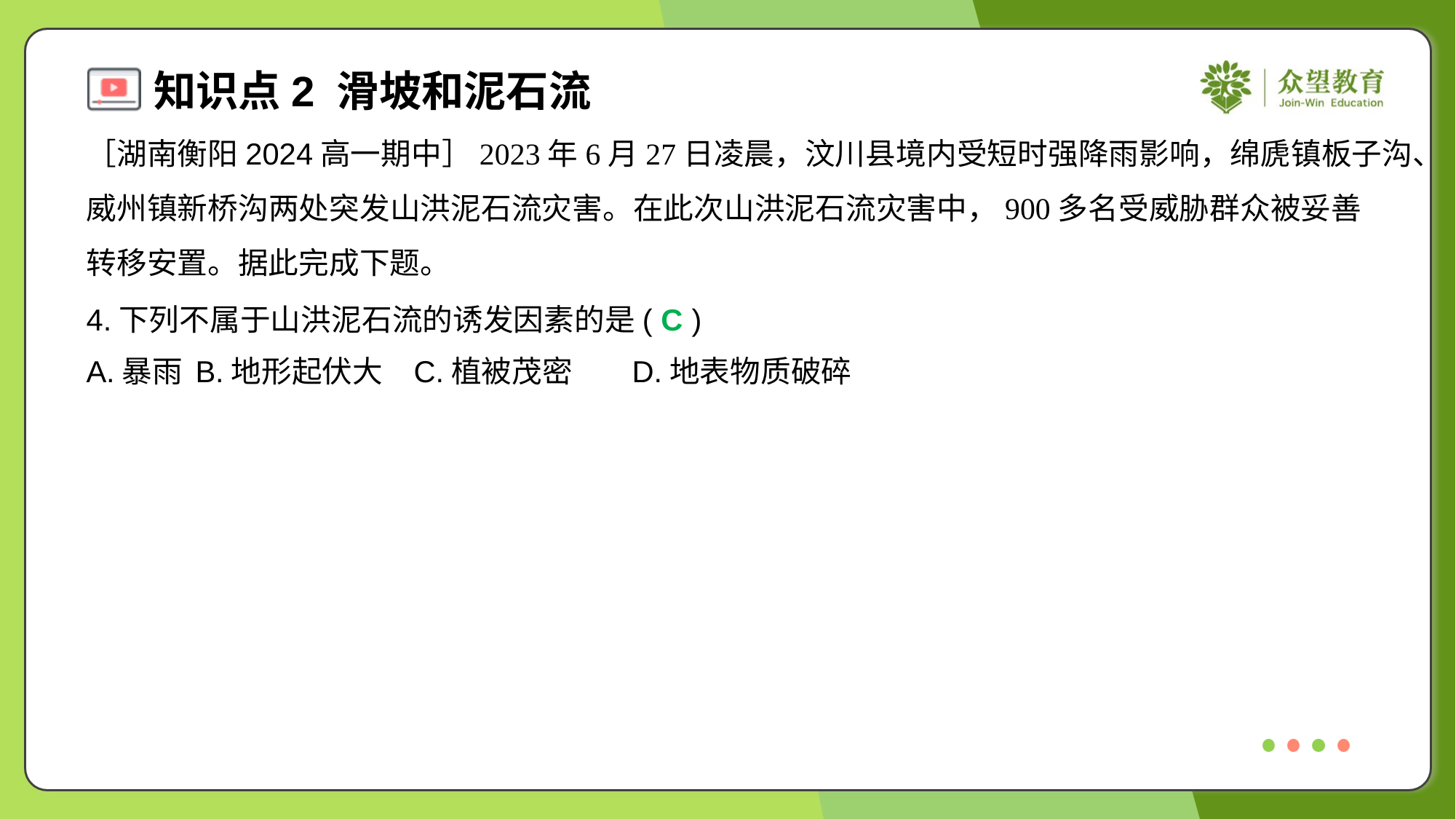

［湖南衡阳2024高一期中］2023年6月27日凌晨，汶川县境内受短时强降雨影响，绵虒镇板子沟、
威州镇新桥沟两处突发山洪泥石流灾害。在此次山洪泥石流灾害中，900多名受威胁群众被妥善
转移安置。据此完成下题。
4.下列不属于山洪泥石流的诱发因素的是(     )
C
A.暴雨	B.地形起伏大	C.植被茂密	D.地表物质破碎